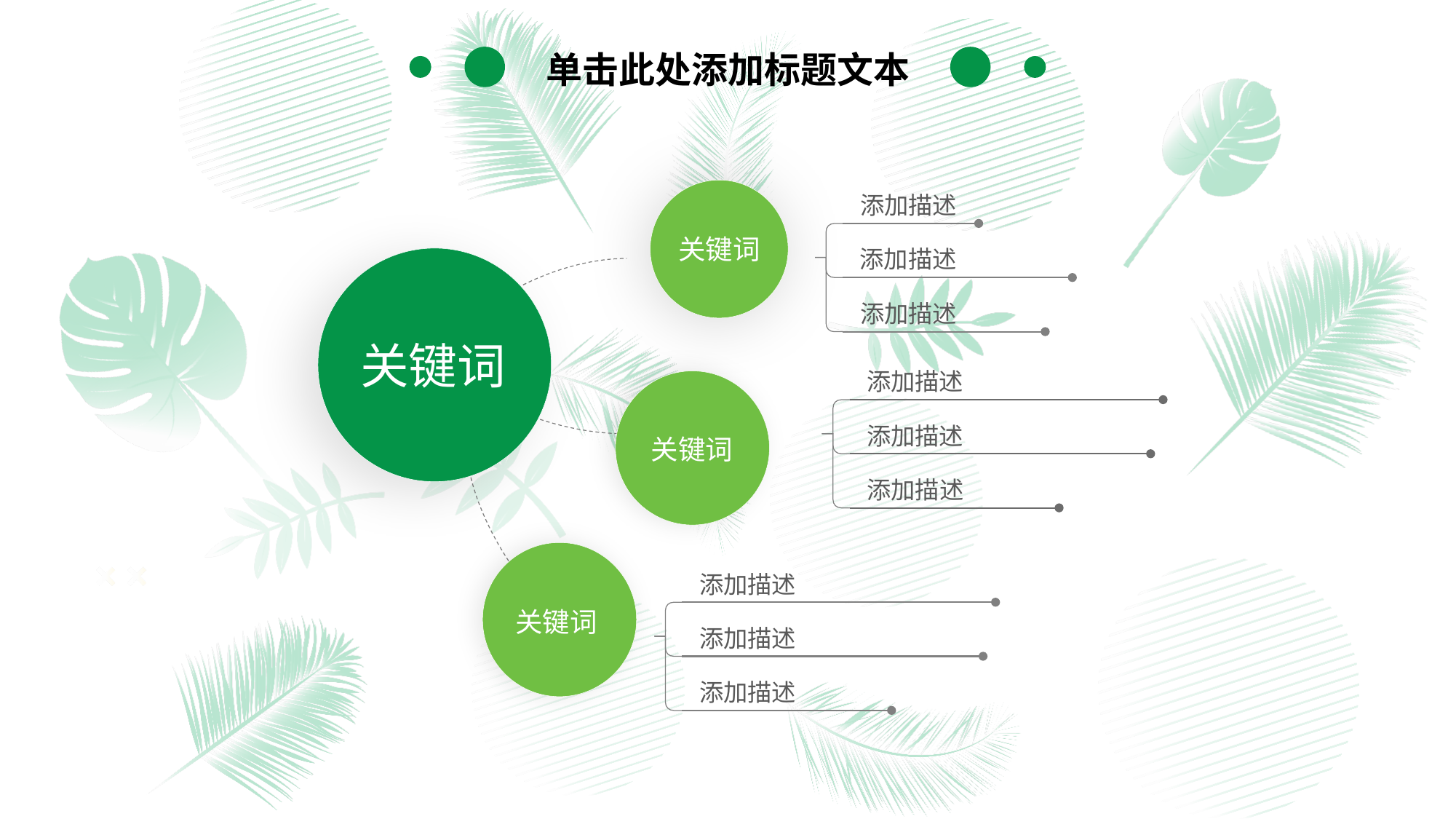

单击此处添加标题文本

关键词

添加描述

添加描述

关键词

添加描述

添加描述

关键词

添加描述

添加描述

关键词

添加描述

添加描述

添加描述